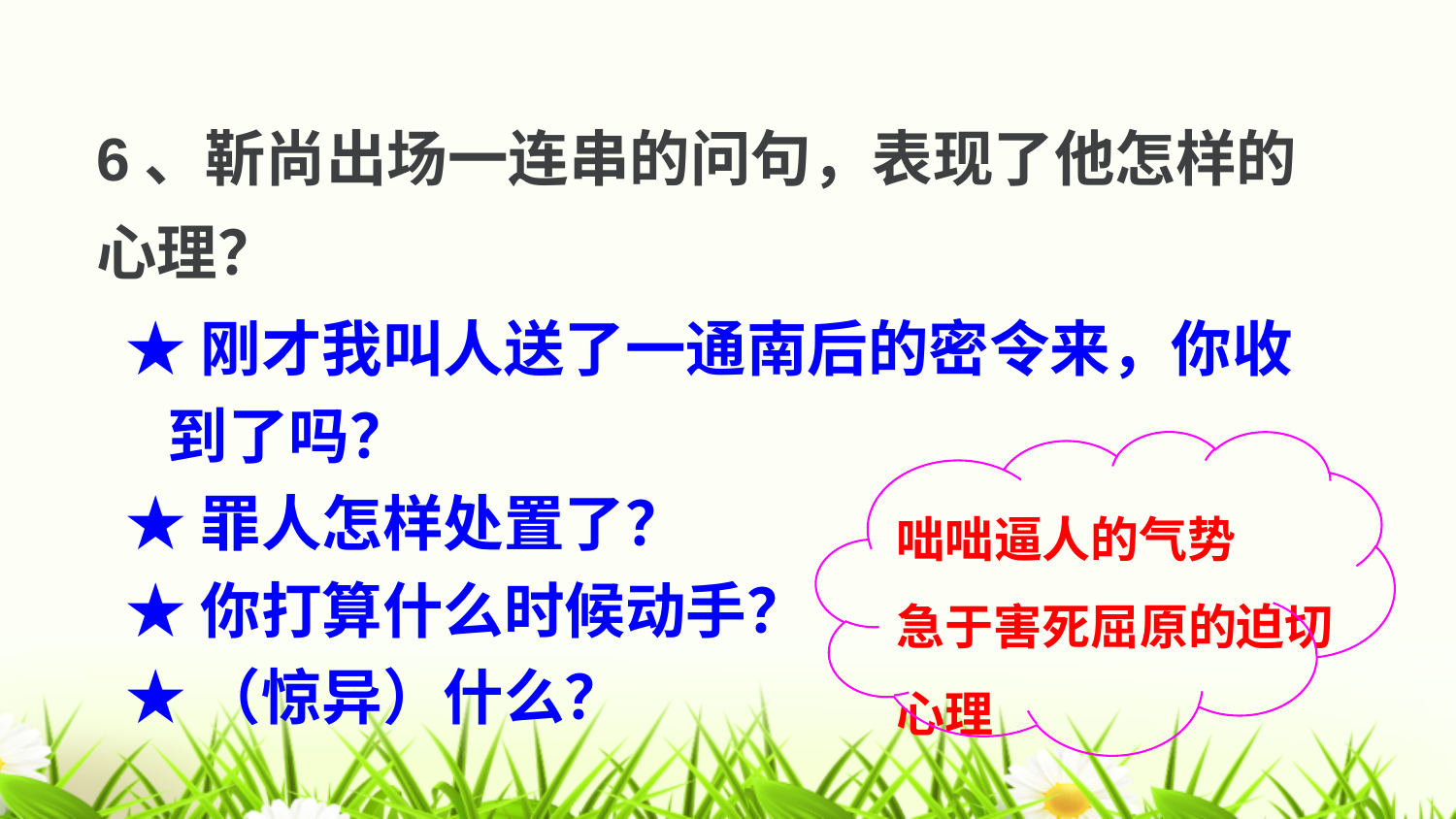

6、靳尚出场一连串的问句，表现了他怎样的心理？
★刚才我叫人送了一通南后的密令来，你收
  到了吗？
★罪人怎样处置了？
★你打算什么时候动手？
★（惊异）什么？

咄咄逼人的气势
急于害死屈原的迫切心理